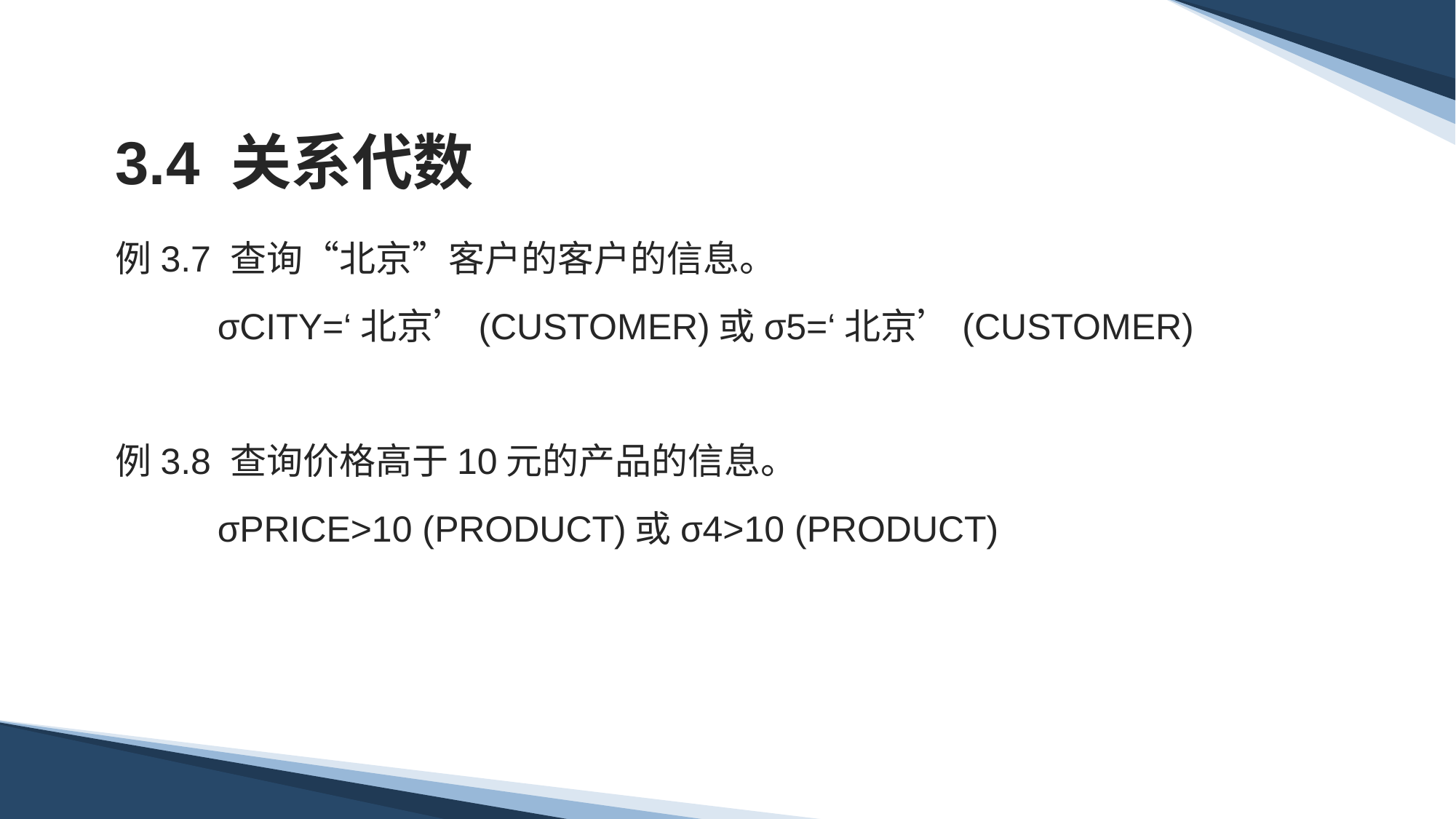

# 3.4 关系代数
例3.7 查询“北京”客户的客户的信息。
          σCITY=‘北京’(CUSTOMER)或σ5=‘北京’(CUSTOMER)

例3.8 查询价格高于10元的产品的信息。
          σPRICE>10 (PRODUCT)或σ4>10 (PRODUCT)